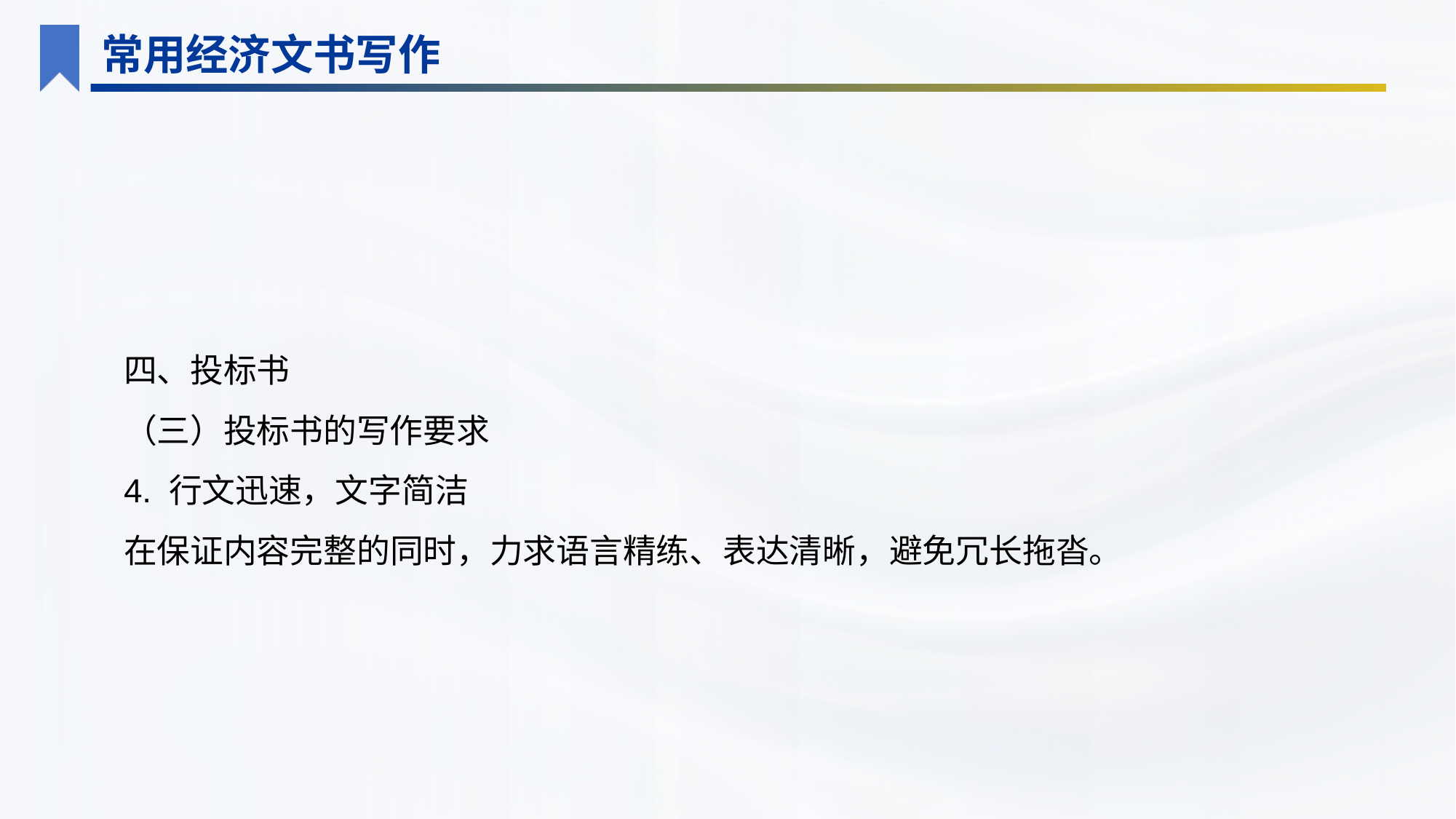

常用经济文书写作
四、投标书
（三）投标书的写作要求
4. 行文迅速，文字简洁
在保证内容完整的同时，力求语言精练、表达清晰，避免冗长拖沓。